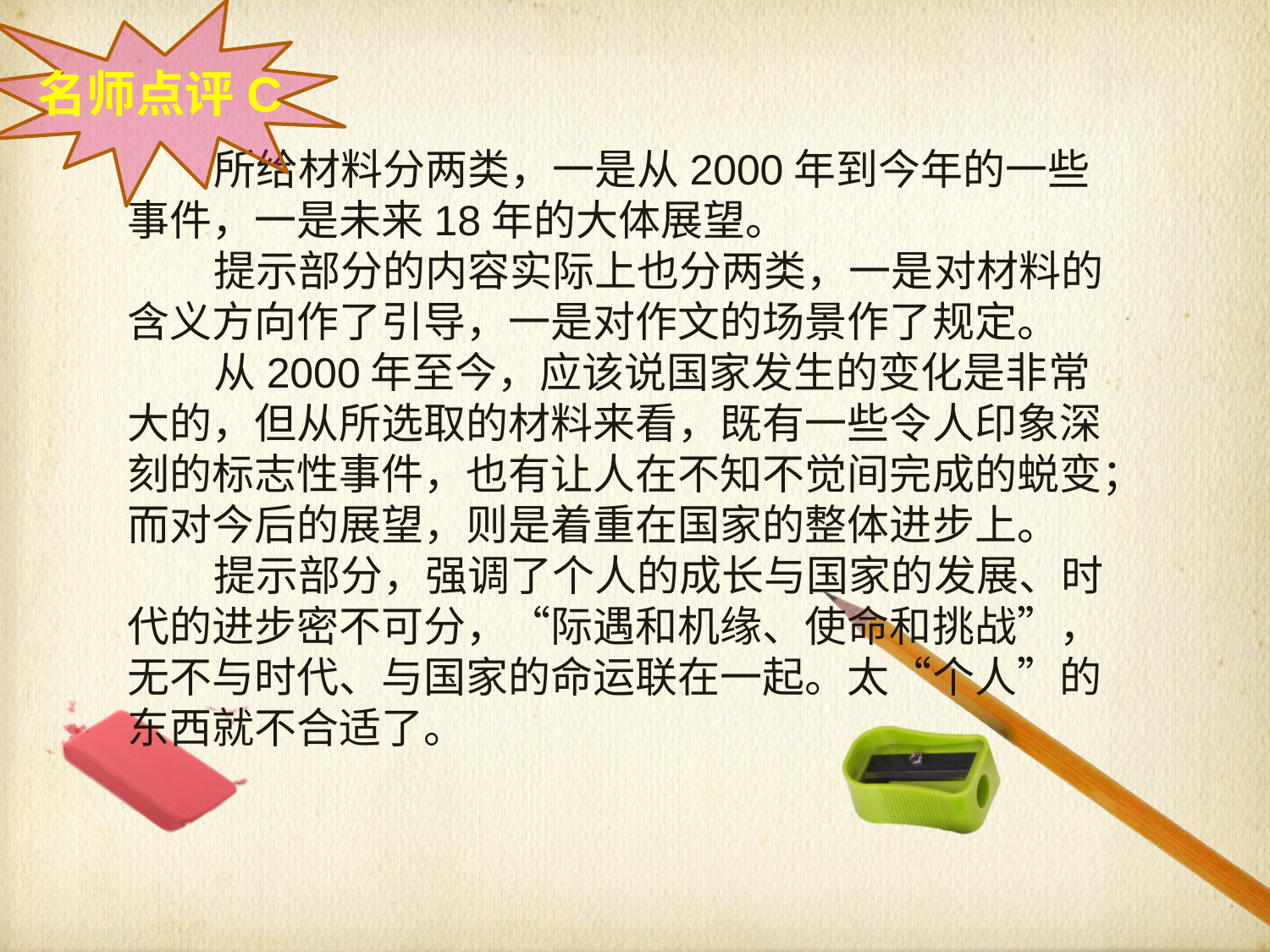

名师点评C
        所给材料分两类，一是从2000年到今年的一些事件，一是未来18年的大体展望。
        提示部分的内容实际上也分两类，一是对材料的含义方向作了引导，一是对作文的场景作了规定。
        从2000年至今，应该说国家发生的变化是非常大的，但从所选取的材料来看，既有一些令人印象深刻的标志性事件，也有让人在不知不觉间完成的蜕变；而对今后的展望，则是着重在国家的整体进步上。
        提示部分，强调了个人的成长与国家的发展、时代的进步密不可分，“际遇和机缘、使命和挑战”，无不与时代、与国家的命运联在一起。太“个人”的东西就不合适了。